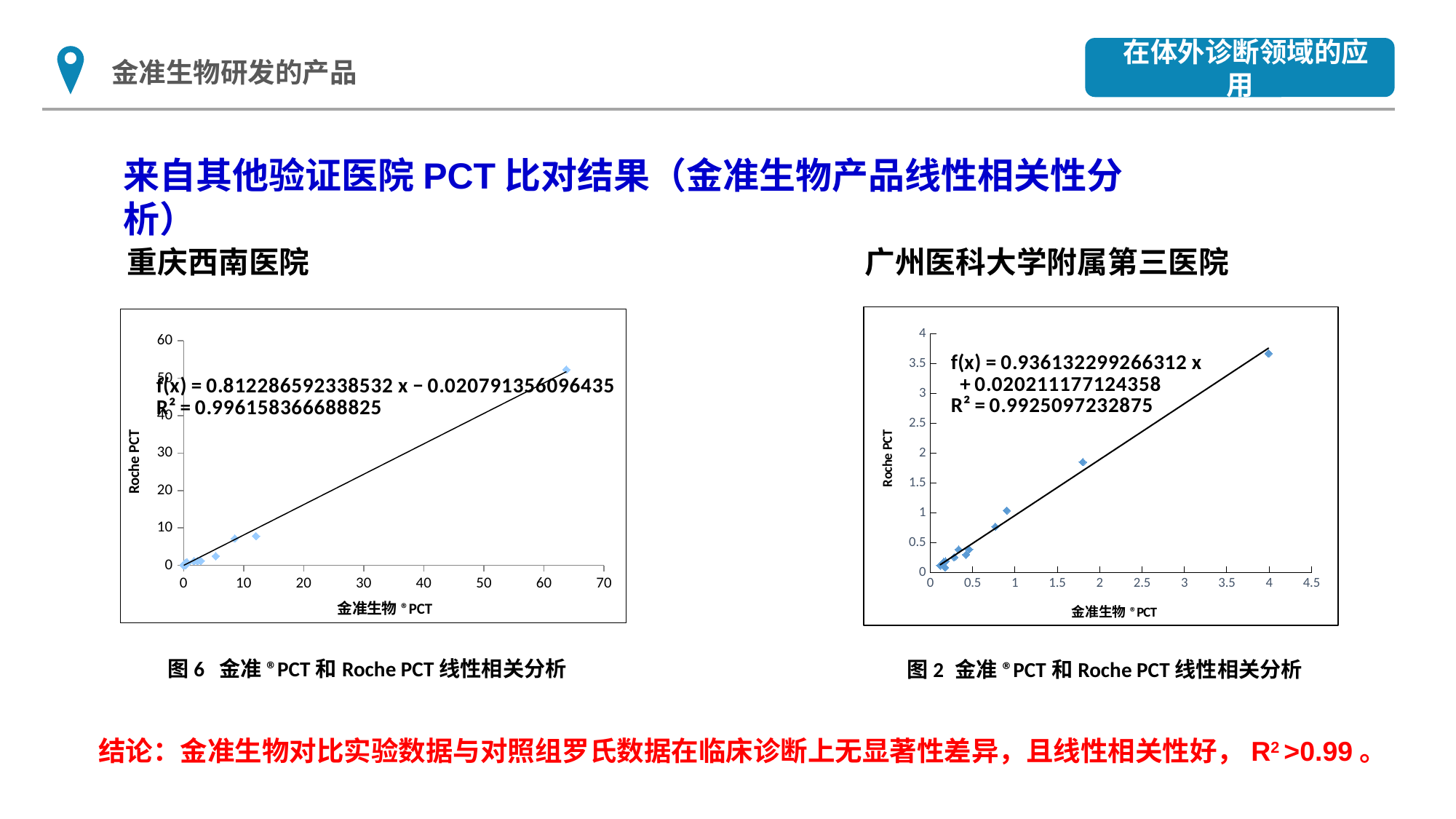

在体外诊断领域的应用

金准生物研发的产品
来自其他验证医院PCT比对结果（金准生物产品线性相关性分析）
重庆西南医院
广州医科大学附属第三医院

### Chart

| Category |  |  |
|---|---|---|

### Chart

| Category |  |
|---|---|
图6  金准®PCT和Roche PCT线性相关分析
图2 金准®PCT和Roche PCT线性相关分析
结论：金准生物对比实验数据与对照组罗氏数据在临床诊断上无显著性差异，且线性相关性好，R2 >0.99。